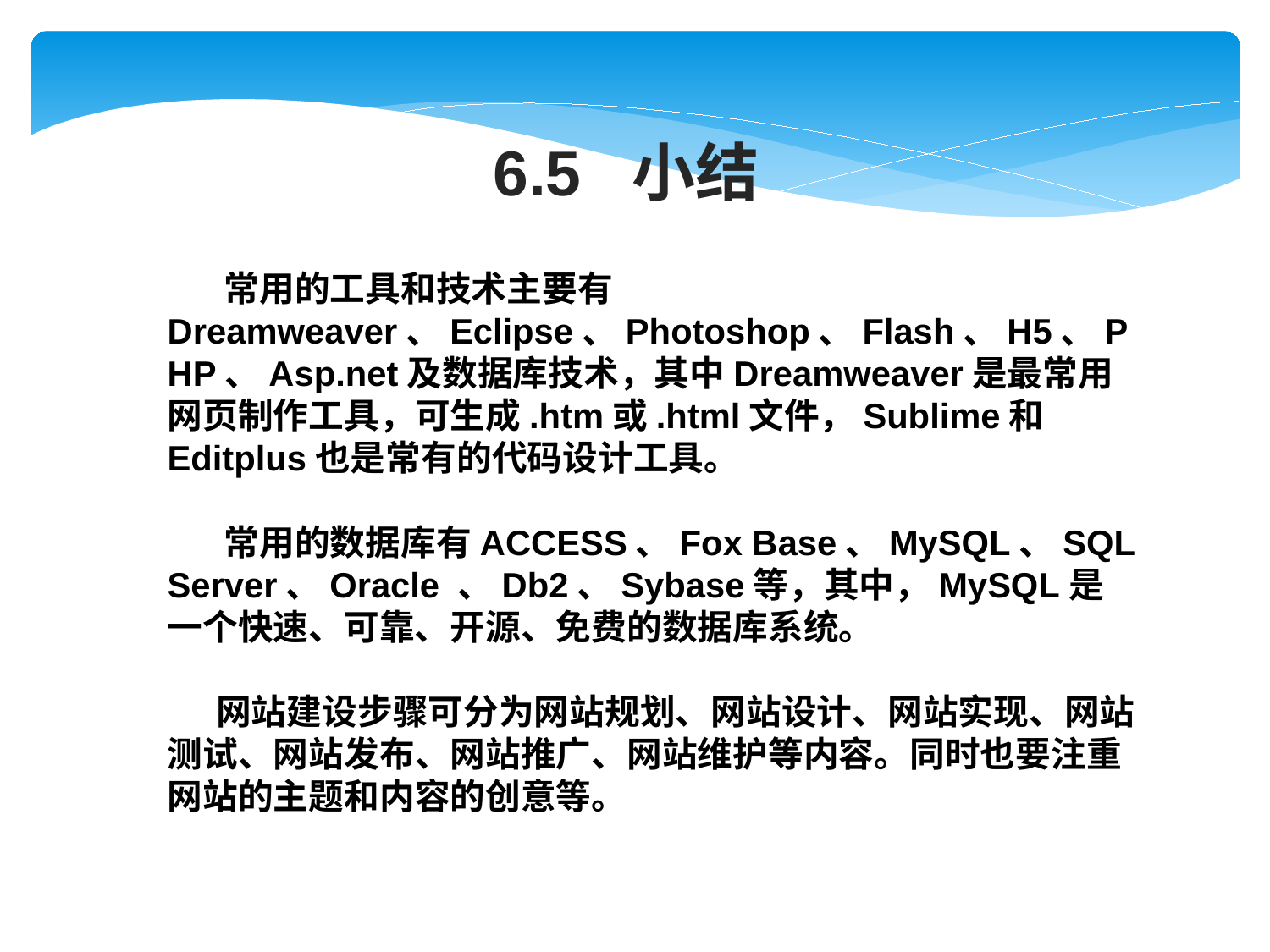

6.5  小结
      常用的工具和技术主要有Dreamweaver、Eclipse、Photoshop、Flash、H5、PHP、Asp.net及数据库技术，其中Dreamweaver是最常用网页制作工具，可生成.htm或.html文件，Sublime和Editplus也是常有的代码设计工具。

      常用的数据库有ACCESS、Fox Base、MySQL、SQL Server、Oracle 、Db2、Sybase等，其中，MySQL是一个快速、可靠、开源、免费的数据库系统。

     网站建设步骤可分为网站规划、网站设计、网站实现、网站测试、网站发布、网站推广、网站维护等内容。同时也要注重网站的主题和内容的创意等。